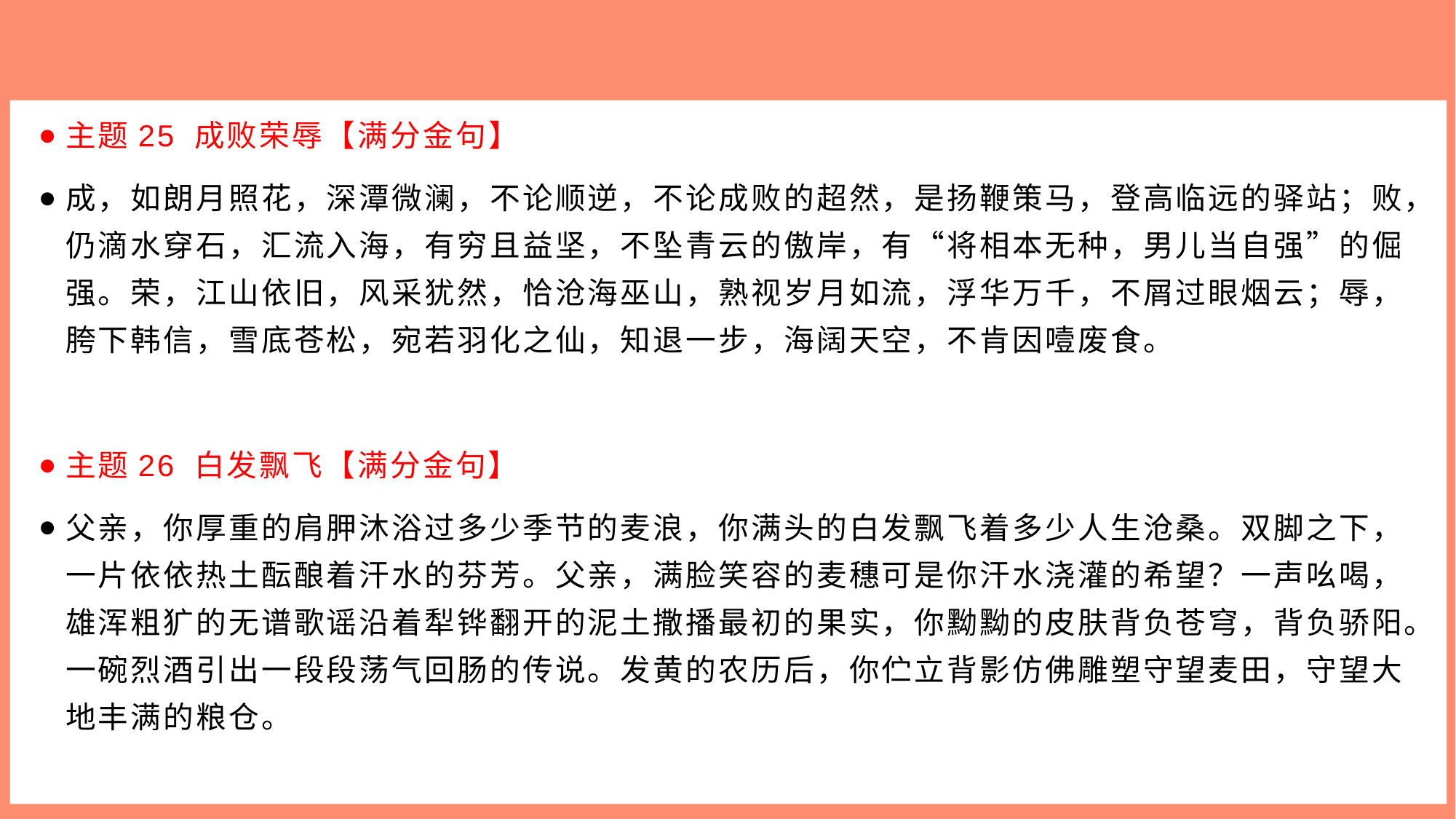

主题25 成败荣辱【满分金句】
成，如朗月照花，深潭微澜，不论顺逆，不论成败的超然，是扬鞭策马，登高临远的驿站；败，仍滴水穿石，汇流入海，有穷且益坚，不坠青云的傲岸，有“将相本无种，男儿当自强”的倔强。荣，江山依旧，风采犹然，恰沧海巫山，熟视岁月如流，浮华万千，不屑过眼烟云；辱，胯下韩信，雪底苍松，宛若羽化之仙，知退一步，海阔天空，不肯因噎废食。

主题26 白发飘飞【满分金句】
父亲，你厚重的肩胛沐浴过多少季节的麦浪，你满头的白发飘飞着多少人生沧桑。双脚之下，一片依依热土酝酿着汗水的芬芳。父亲，满脸笑容的麦穗可是你汗水浇灌的希望？一声吆喝，雄浑粗犷的无谱歌谣沿着犁铧翻开的泥土撒播最初的果实，你黝黝的皮肤背负苍穹，背负骄阳。一碗烈酒引出一段段荡气回肠的传说。发黄的农历后，你伫立背影仿佛雕塑守望麦田，守望大地丰满的粮仓。